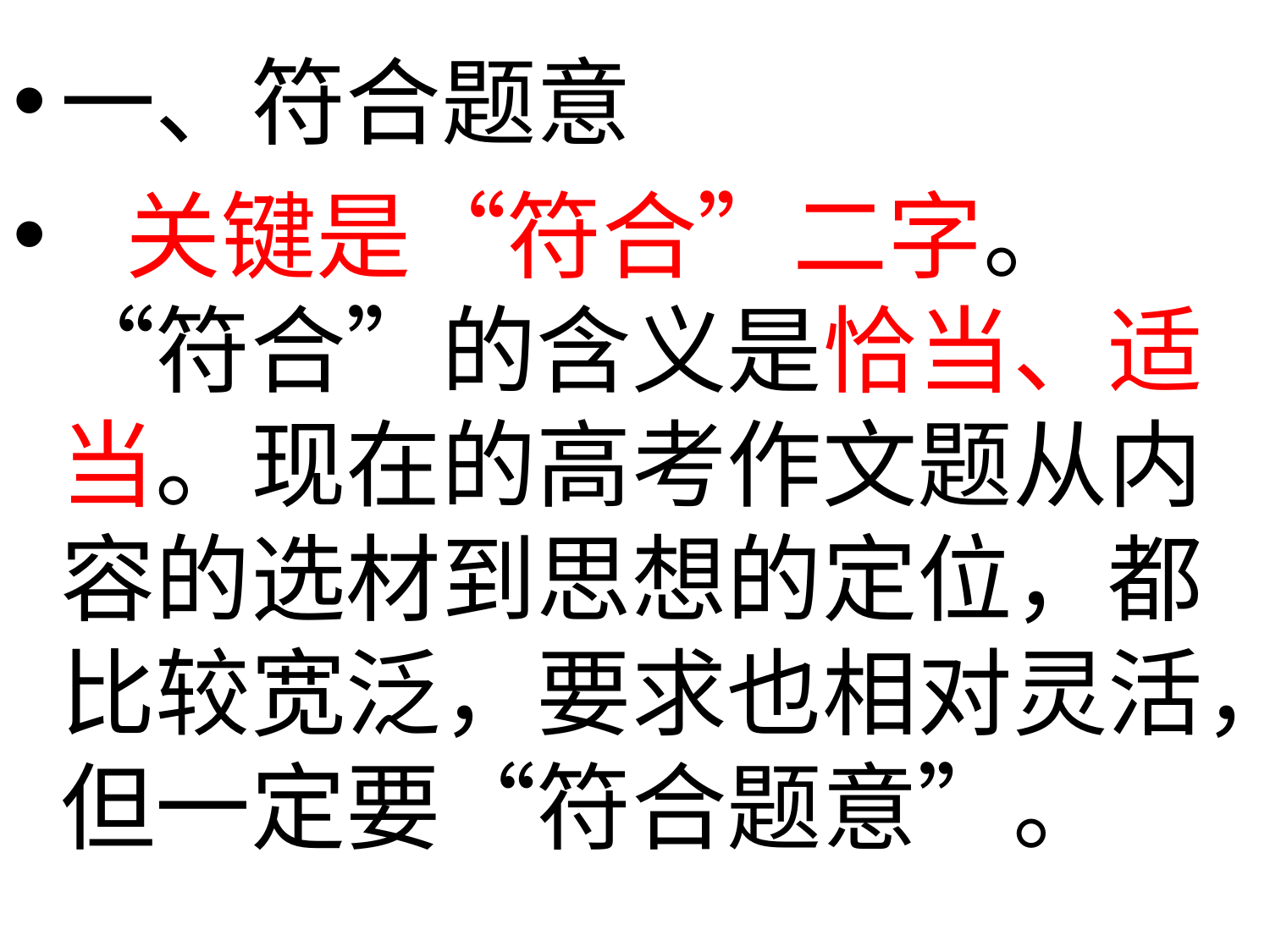

一、符合题意
  关键是“符合”二字。“符合”的含义是恰当、适当。现在的高考作文题从内容的选材到思想的定位，都比较宽泛，要求也相对灵活，但一定要“符合题意”。